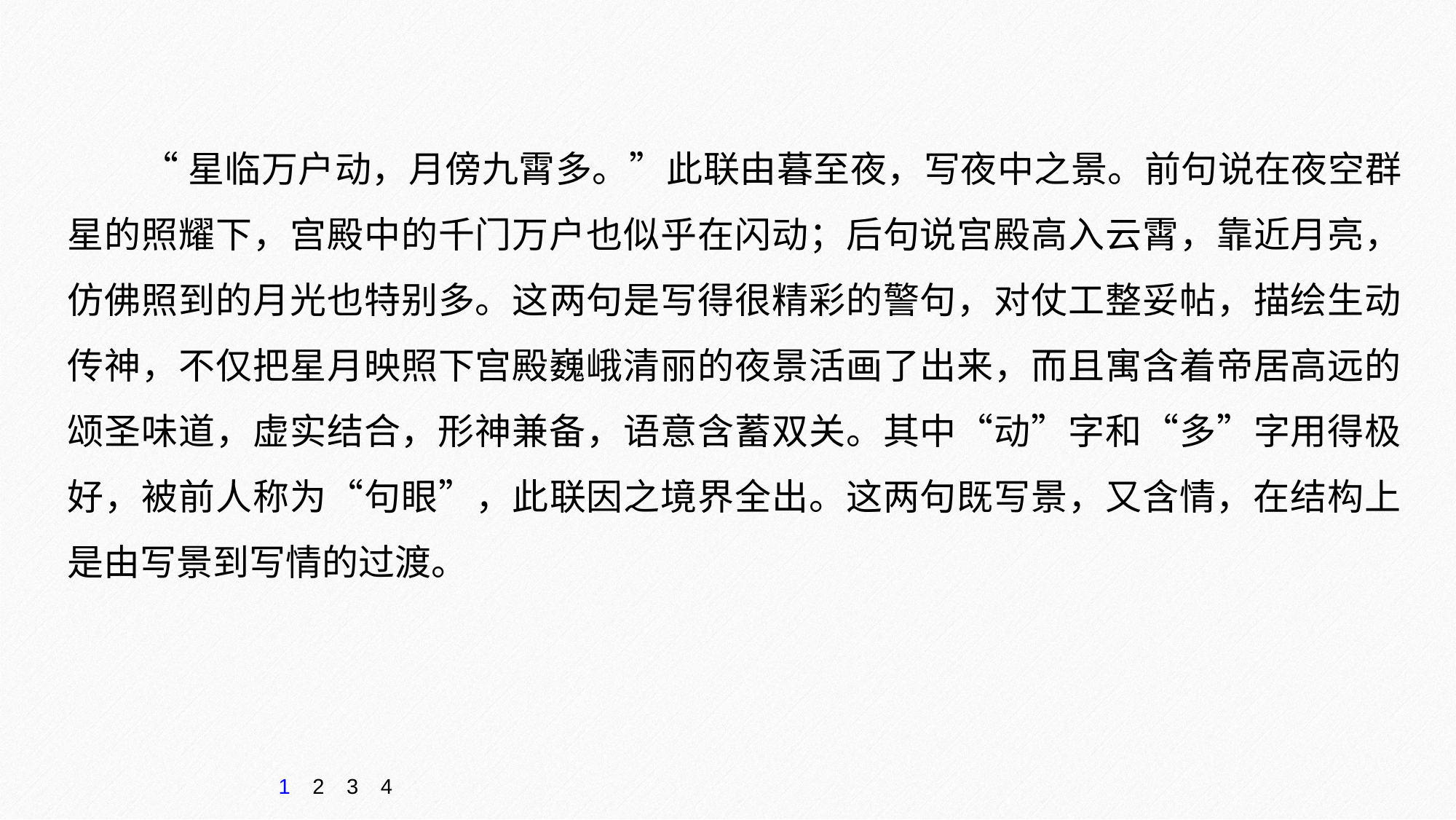

“星临万户动，月傍九霄多。”此联由暮至夜，写夜中之景。前句说在夜空群星的照耀下，宫殿中的千门万户也似乎在闪动；后句说宫殿高入云霄，靠近月亮，仿佛照到的月光也特别多。这两句是写得很精彩的警句，对仗工整妥帖，描绘生动传神，不仅把星月映照下宫殿巍峨清丽的夜景活画了出来，而且寓含着帝居高远的颂圣味道，虚实结合，形神兼备，语意含蓄双关。其中“动”字和“多”字用得极好，被前人称为“句眼”，此联因之境界全出。这两句既写景，又含情，在结构上是由写景到写情的过渡。
1
2
3
4